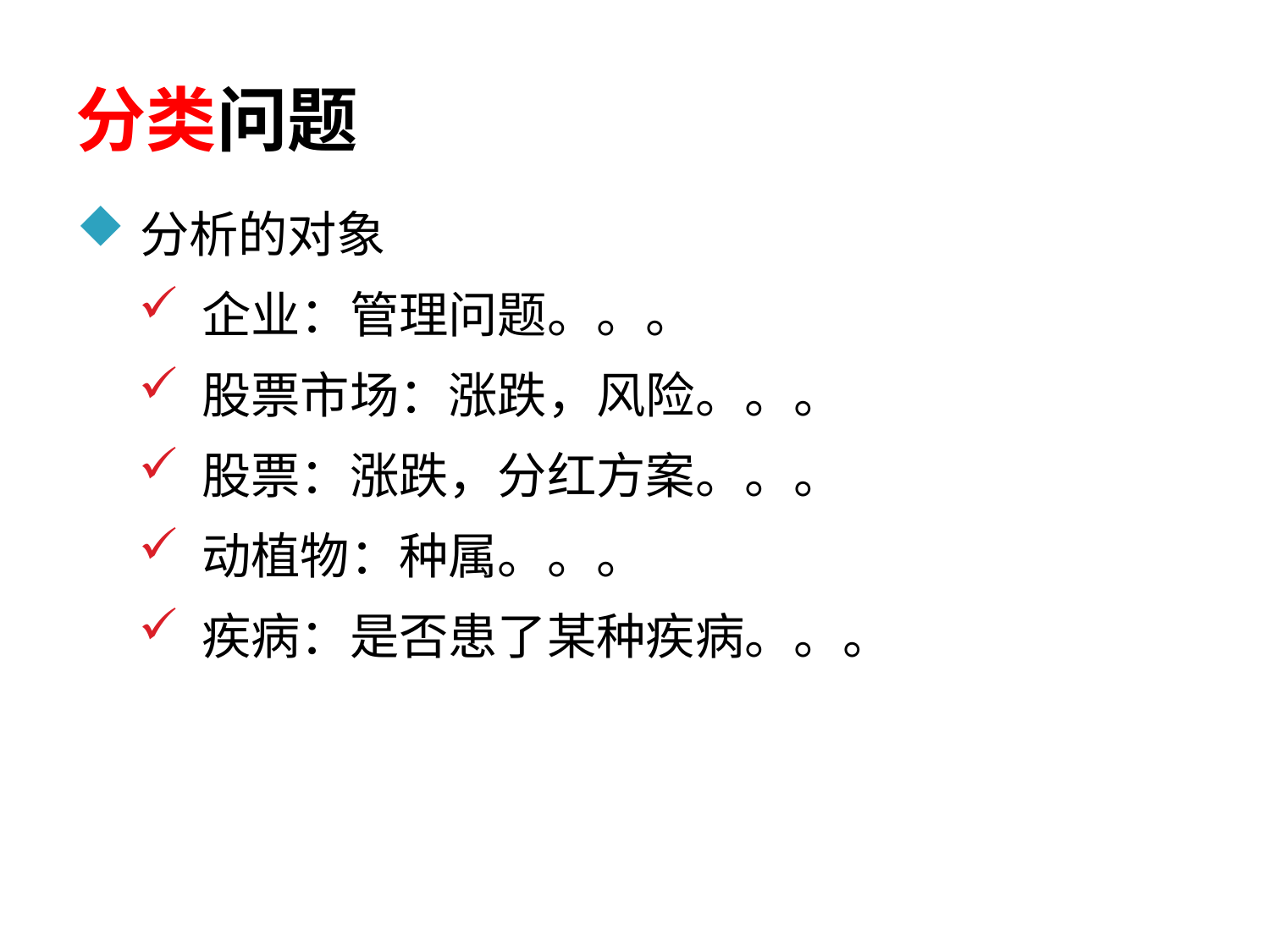

# 分类问题
分析的对象
企业：管理问题。。。
股票市场：涨跌，风险。。。
股票：涨跌，分红方案。。。
动植物：种属。。。
疾病：是否患了某种疾病。。。